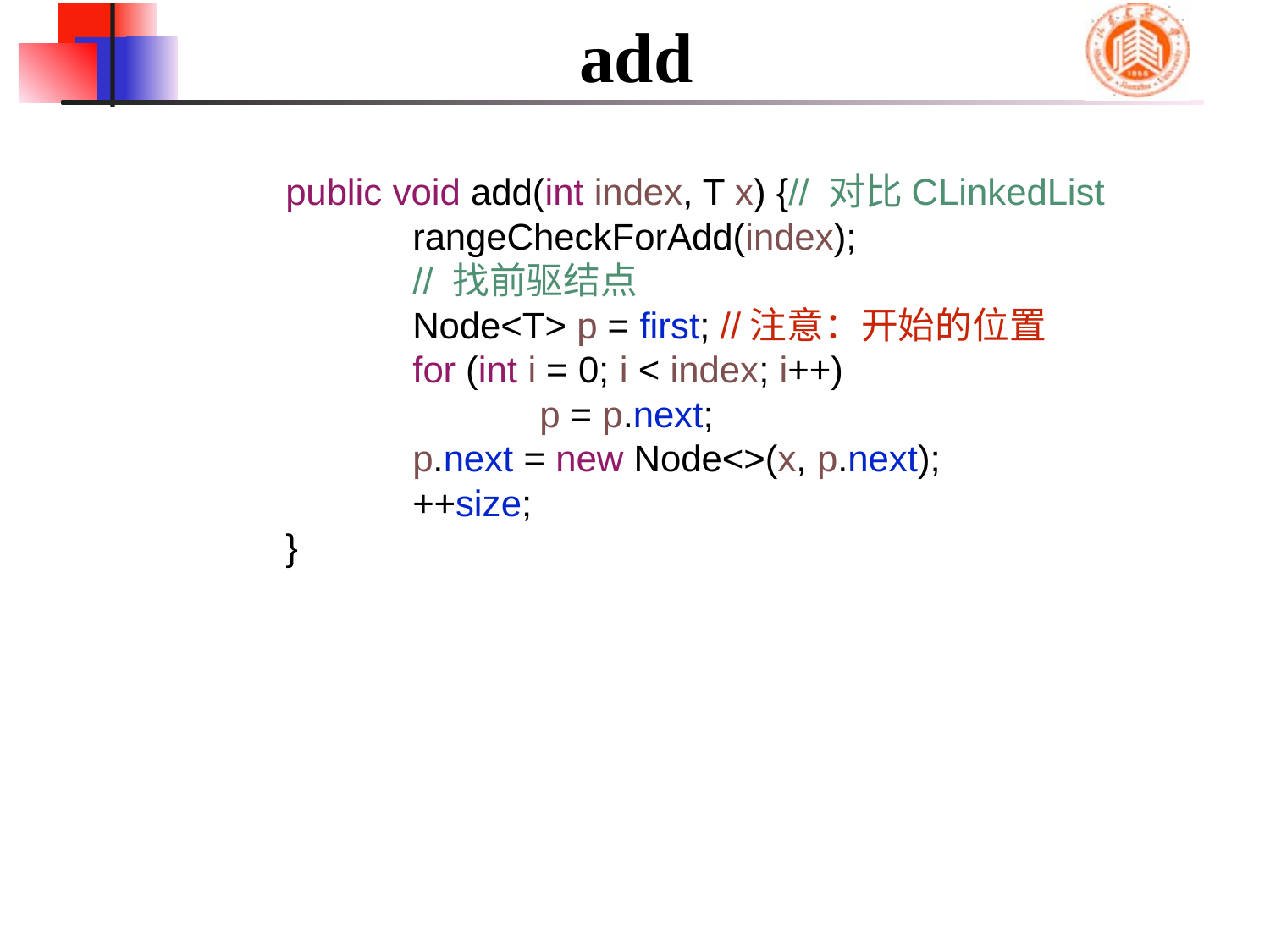

# add
	public void add(int index, T x) {// 对比CLinkedList
		rangeCheckForAdd(index);
		// 找前驱结点
		Node<T> p = first; //注意：开始的位置
		for (int i = 0; i < index; i++)
			p = p.next;
		p.next = new Node<>(x, p.next);
		++size;
	}